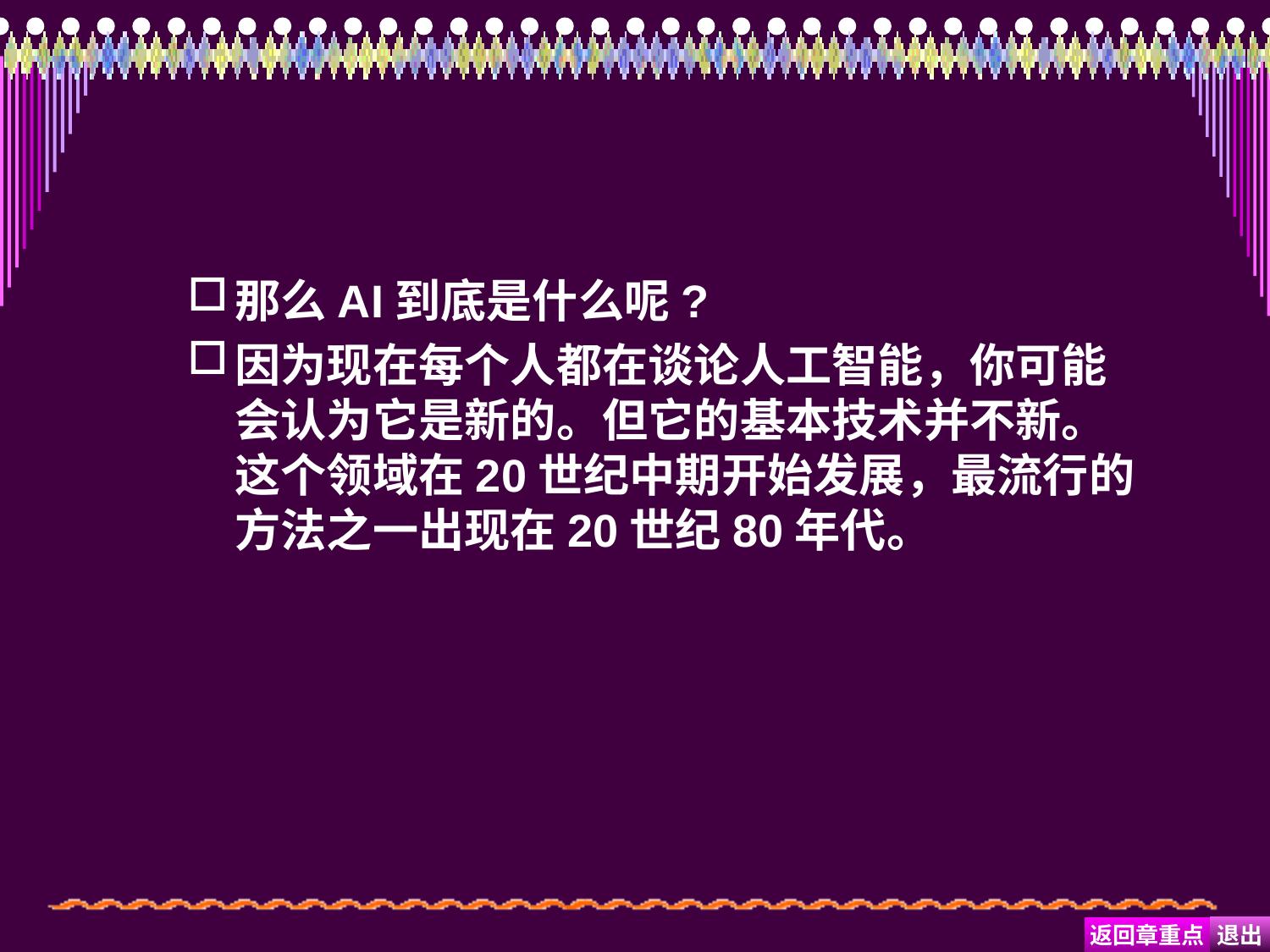

#
那么AI到底是什么呢?
因为现在每个人都在谈论人工智能，你可能会认为它是新的。但它的基本技术并不新。这个领域在20世纪中期开始发展，最流行的方法之一出现在20世纪80年代。